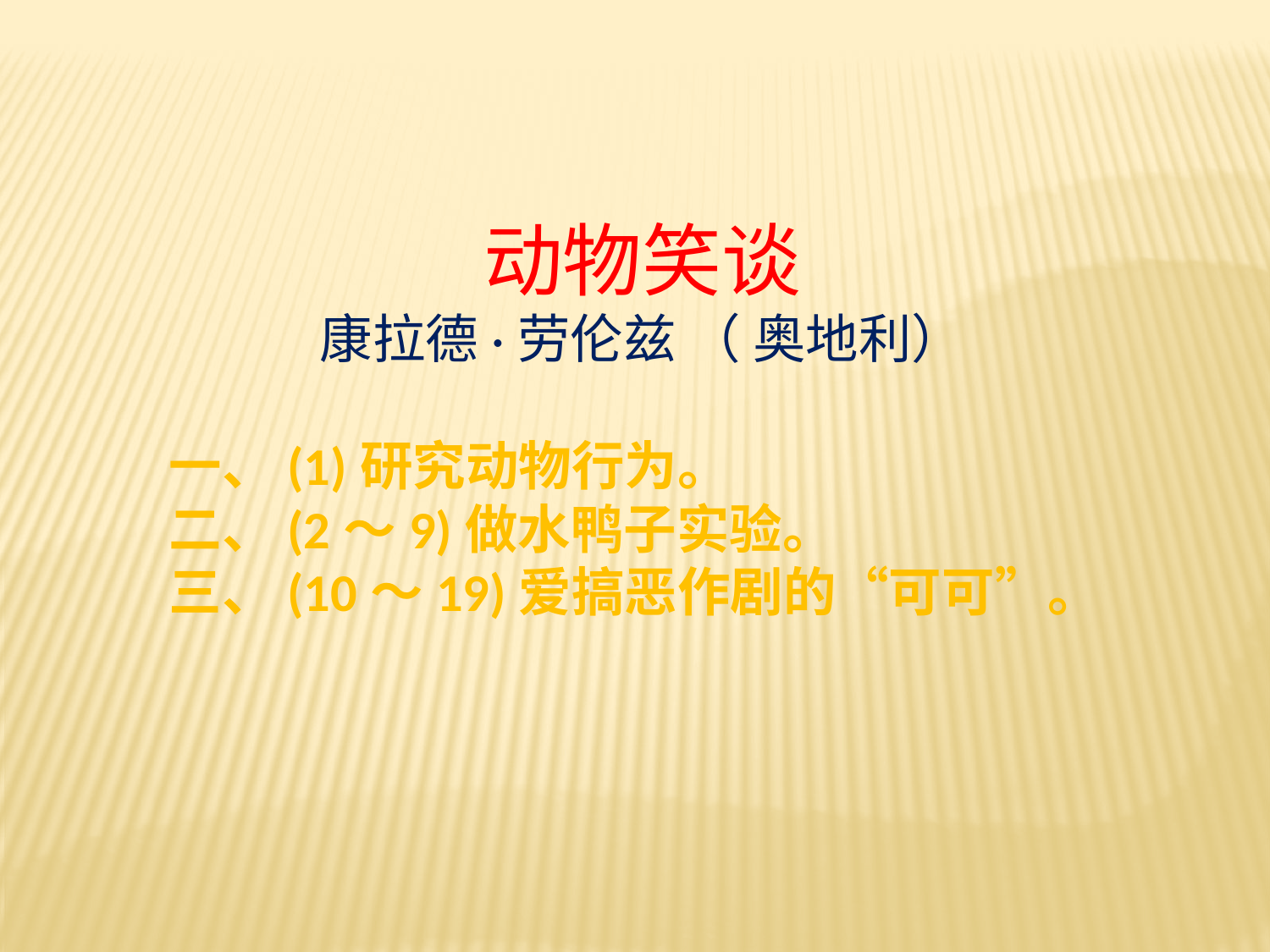

动物笑谈
康拉德·劳伦兹 （ 奥地利）

一、(1)研究动物行为。
二、(2～9)做水鸭子实验。
三、(10～19)爱搞恶作剧的“可可”。